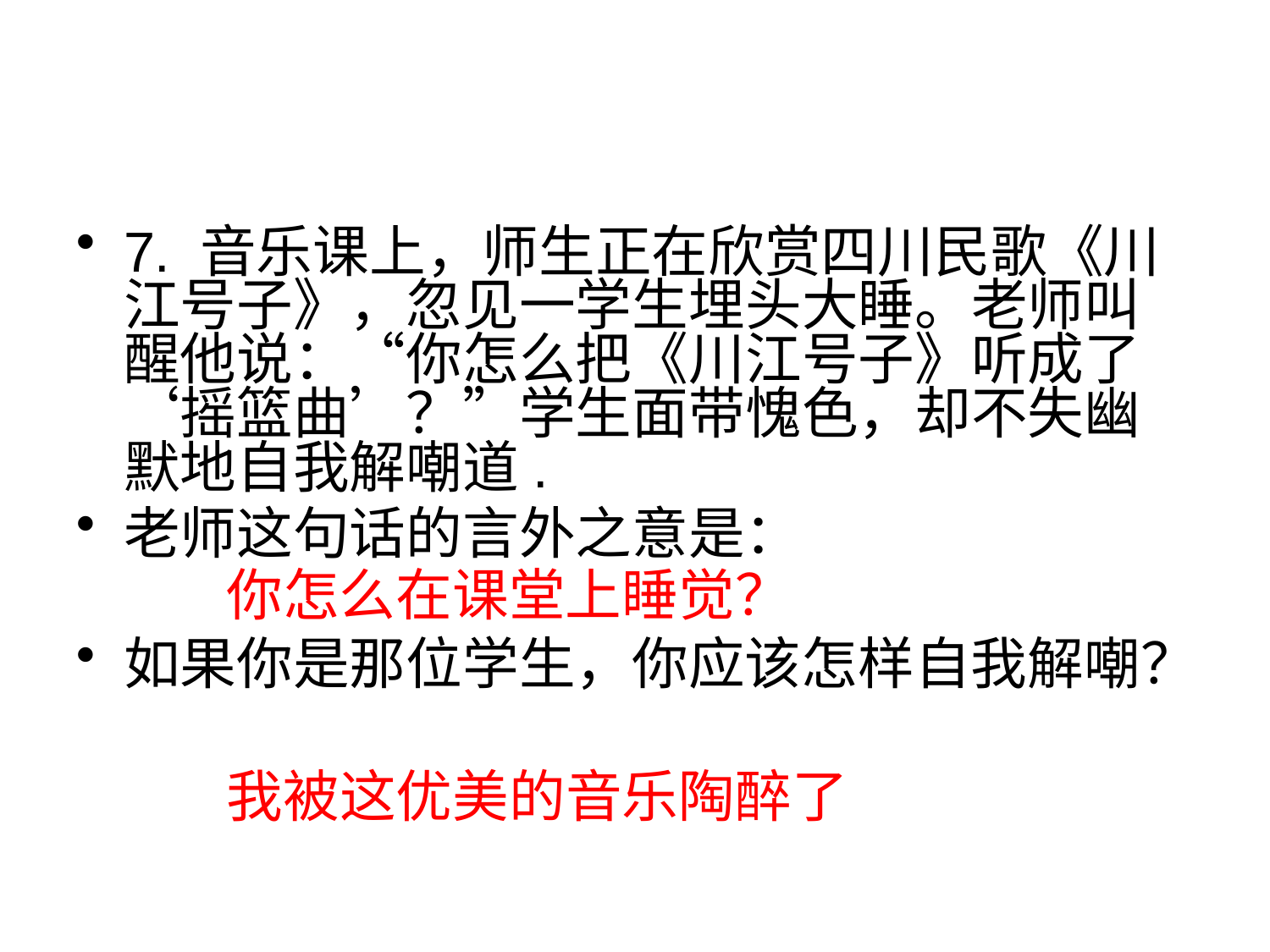

#
7. 音乐课上，师生正在欣赏四川民歌《川江号子》，忽见一学生埋头大睡。老师叫醒他说：“你怎么把《川江号子》听成了‘摇篮曲’？”学生面带愧色，却不失幽默地自我解嘲道.
老师这句话的言外之意是：

如果你是那位学生，你应该怎样自我解嘲？
你怎么在课堂上睡觉？

我被这优美的音乐陶醉了